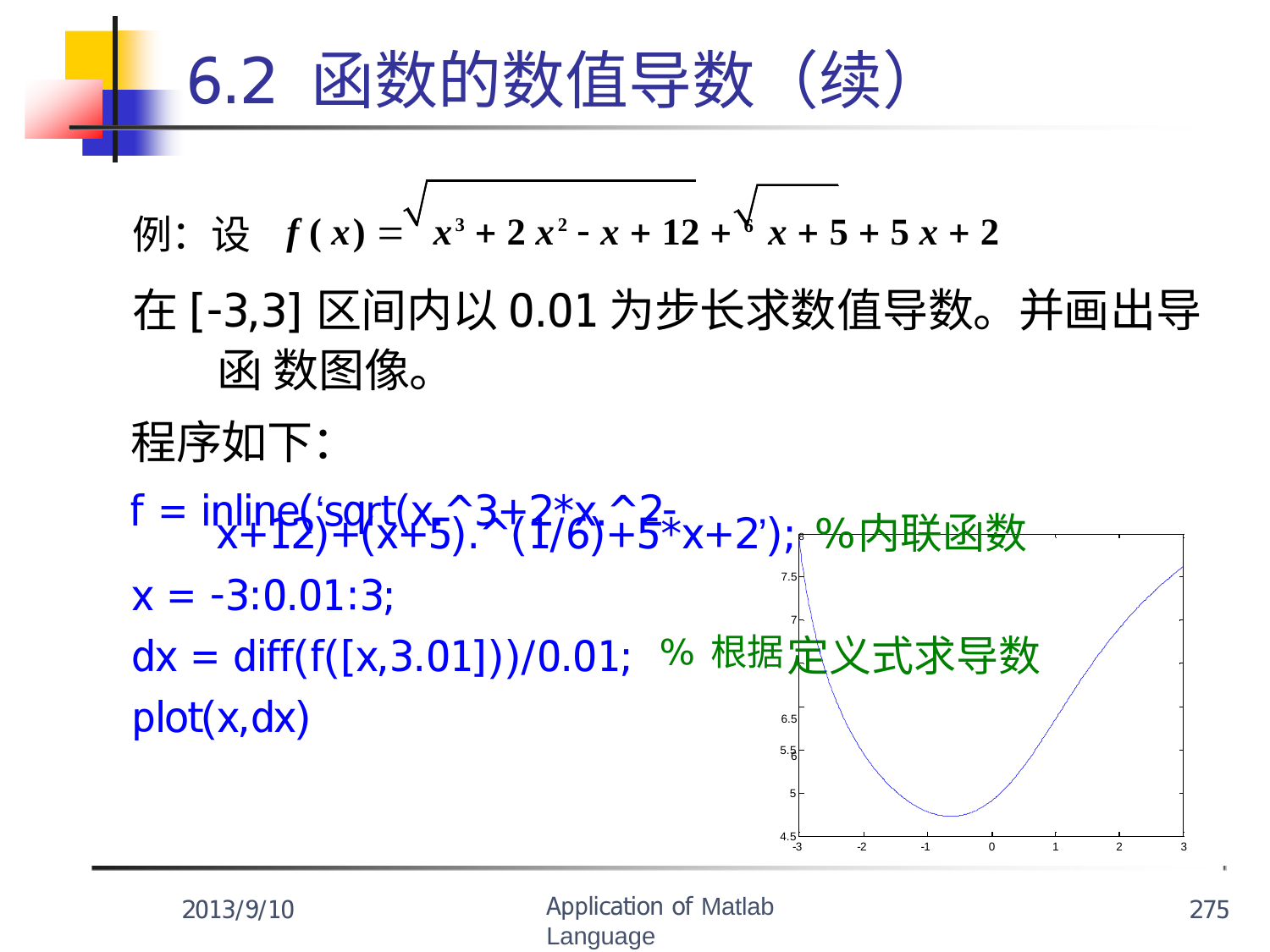

# 6.2 函数的数值导数（续）
例：设 f ( x) =	x3  + 2 x2  − x + 12 + 6   x + 5 + 5 x + 2

在[-3,3]区间内以0.01为步长求数值导数。并画出导函 数图像。

程序如下：

f = inline(‘sqrt(x.^3+2*x.^2-

x+12)+(x+5).^(1/6)+5*x+2’);8	内联函数

7.5
%

定义式求导数

x = -3:0.01:3;

7
%根据6.5

6

dx = diff(f([x,3.01]))/0.01;

plot(x,dx)

5.5

5

4.5

-3
-2
-1
0
1
2
3
Application of Matlab Language
2013/9/10
275